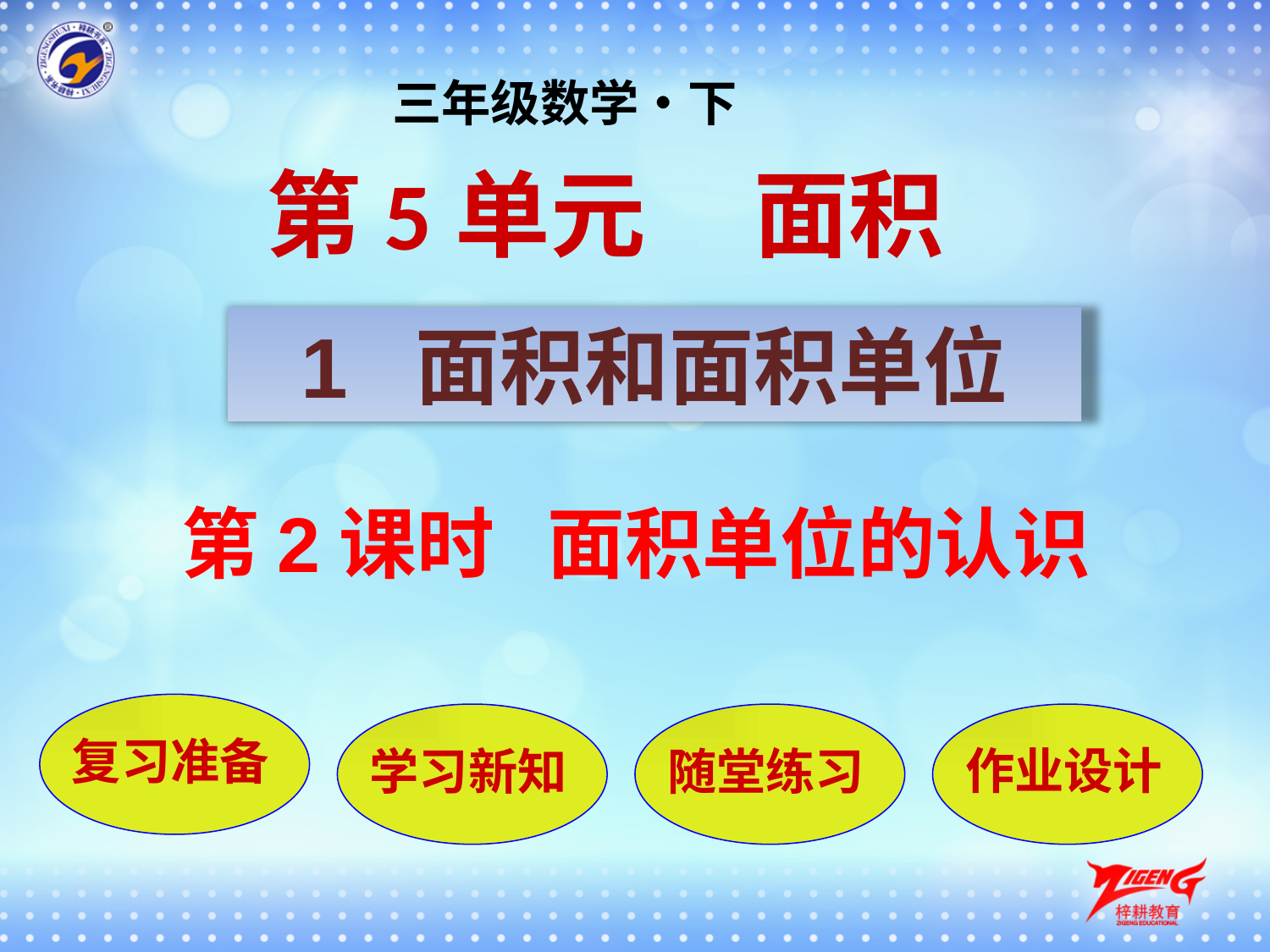

三年级数学•下
第5单元     面积
1  面积和面积单位
第2课时   面积单位的认识

复习准备

学习新知

随堂练习

作业设计